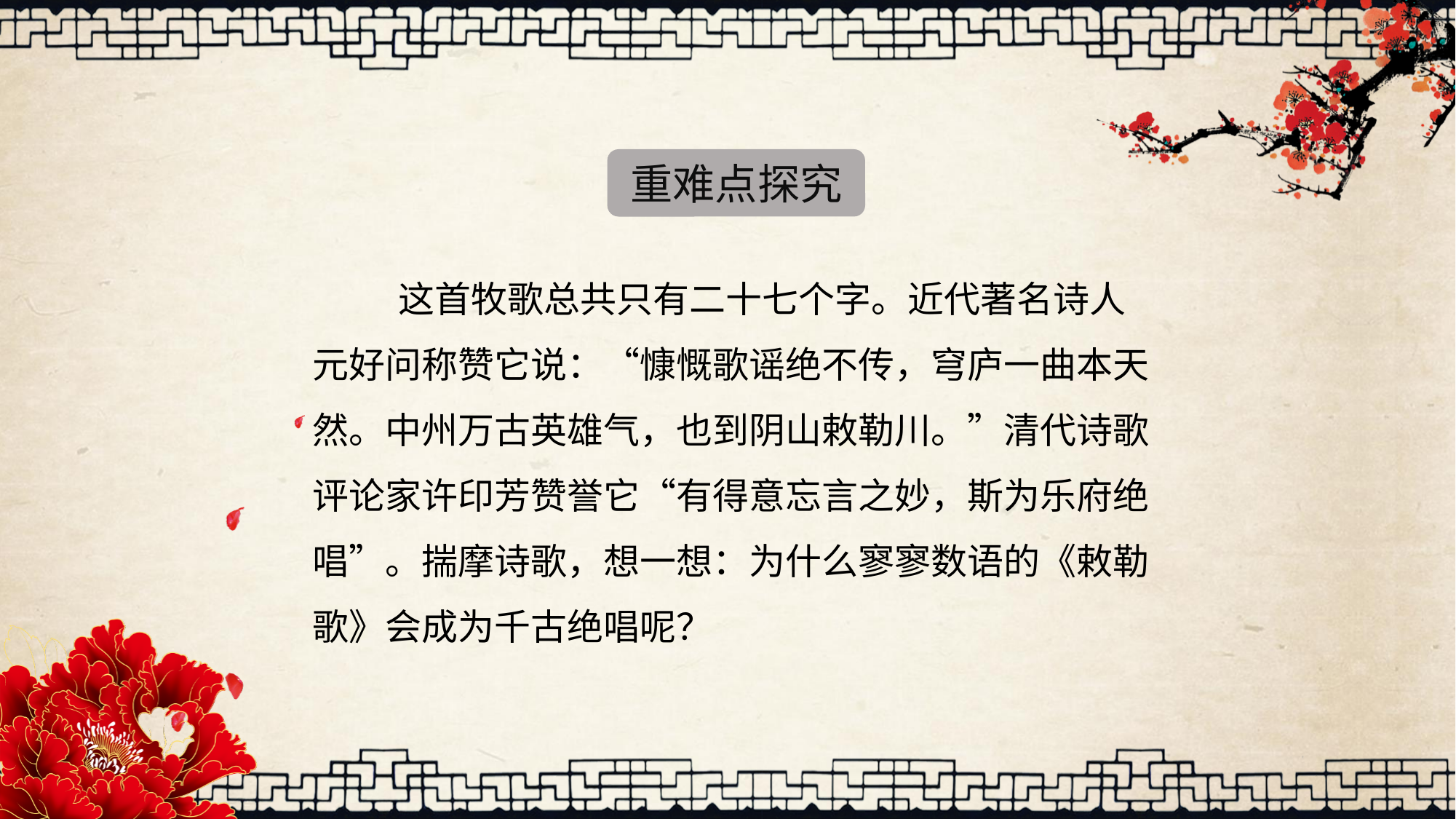

重难点探究
这首牧歌总共只有二十七个字。近代著名诗人元好问称赞它说：“慷慨歌谣绝不传，穹庐一曲本天然。中州万古英雄气，也到阴山敕勒川。”清代诗歌评论家许印芳赞誉它“有得意忘言之妙，斯为乐府绝唱”。揣摩诗歌，想一想：为什么寥寥数语的《敕勒歌》会成为千古绝唱呢？